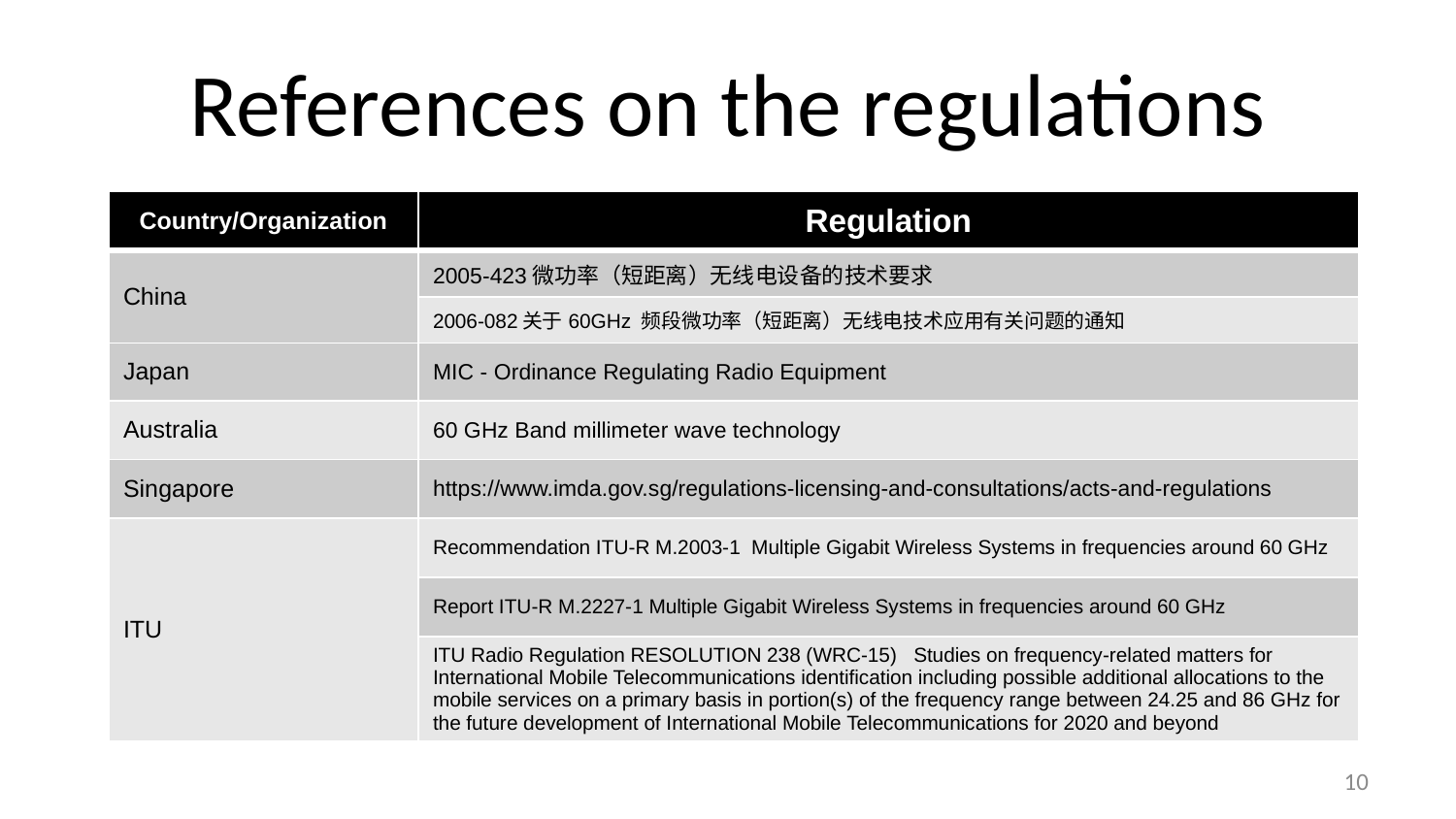

# References on the regulations
| Country/Organization | Regulation |
| --- | --- |
| China | 2005-423微功率（短距离）无线电设备的技术要求 |
|  | 2006-082关于60GHz 频段微功率（短距离）无线电技术应用有关问题的通知 |
| Japan | MIC - Ordinance Regulating Radio Equipment |
| Australia | 60 GHz Band millimeter wave technology |
| Singapore | https://www.imda.gov.sg/regulations-licensing-and-consultations/acts-and-regulations |
| ITU | Recommendation ITU-R M.2003-1 Multiple Gigabit Wireless Systems in frequencies around 60 GHz |
|  | Report ITU-R M.2227-1 Multiple Gigabit Wireless Systems in frequencies around 60 GHz |
|  | ITU Radio Regulation RESOLUTION 238 (WRC-15) Studies on frequency-related matters for International Mobile Telecommunications identification including possible additional allocations to the mobile services on a primary basis in portion(s) of the frequency range between 24.25 and 86 GHz for the future development of International Mobile Telecommunications for 2020 and beyond |
10